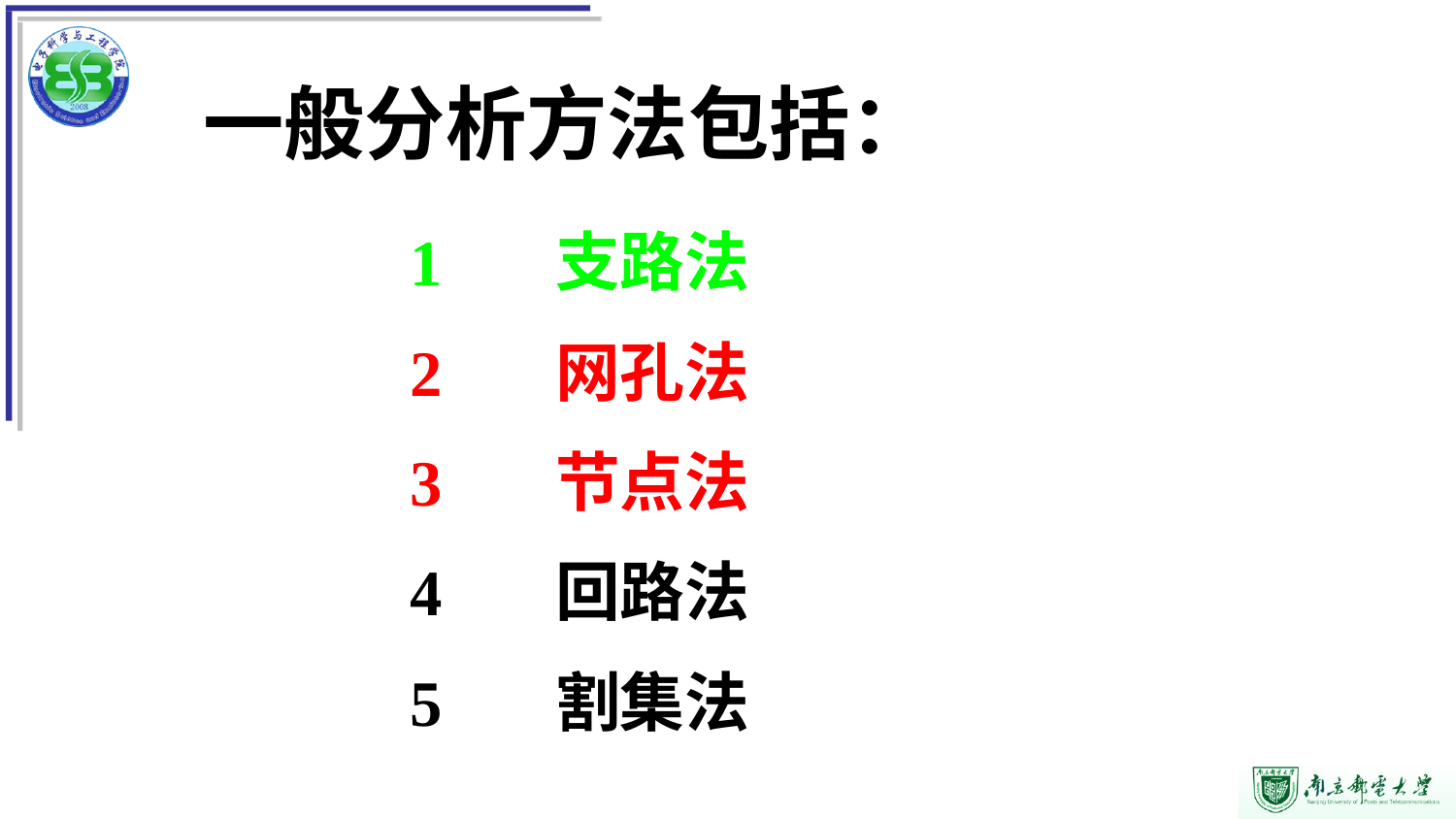

一般分析方法包括：
1	支路法
2	网孔法
3	节点法
4	回路法
5	割集法